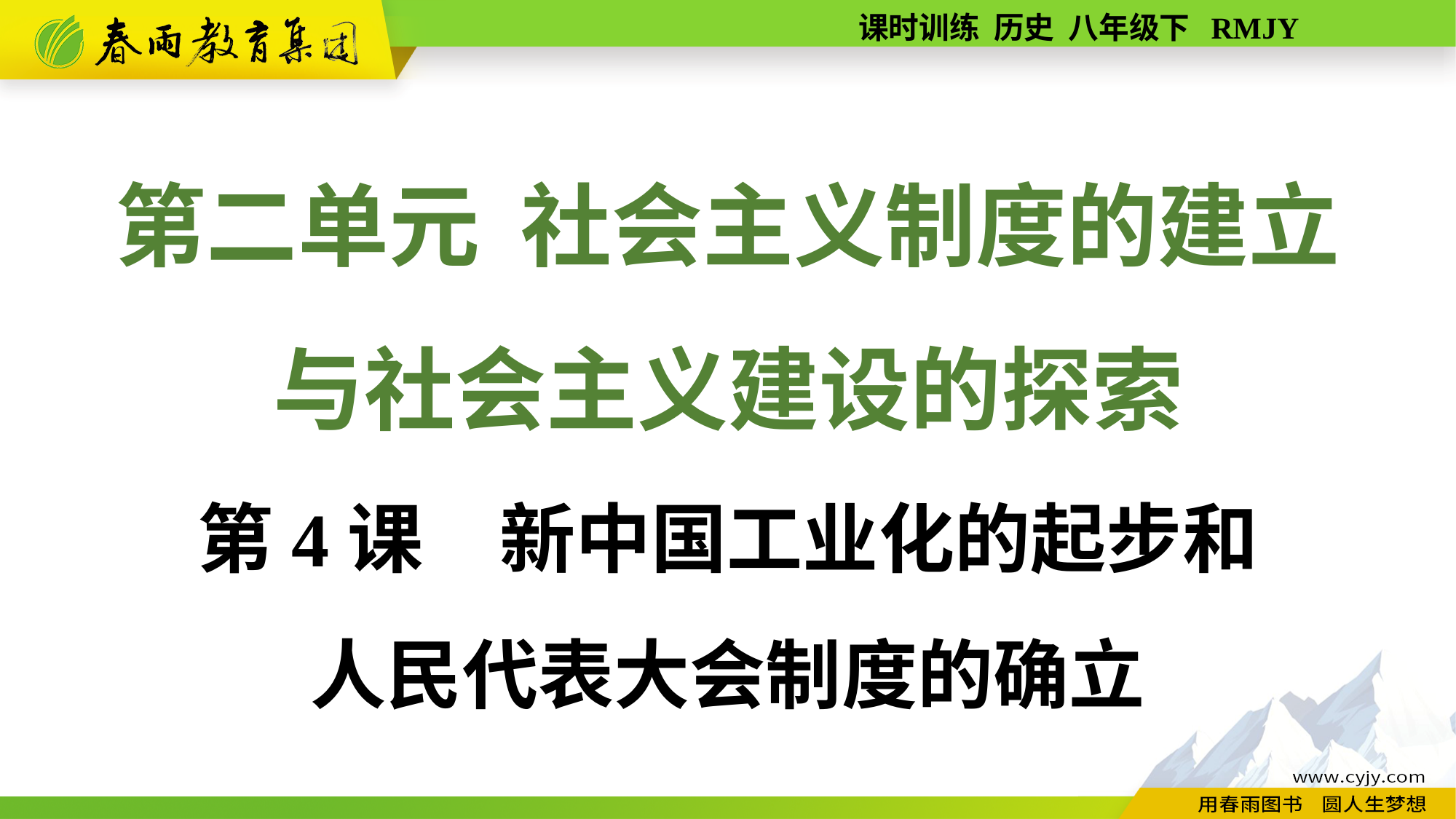

第二单元  社会主义制度的建立
与社会主义建设的探索
第4课　新中国工业化的起步和
人民代表大会制度的确立